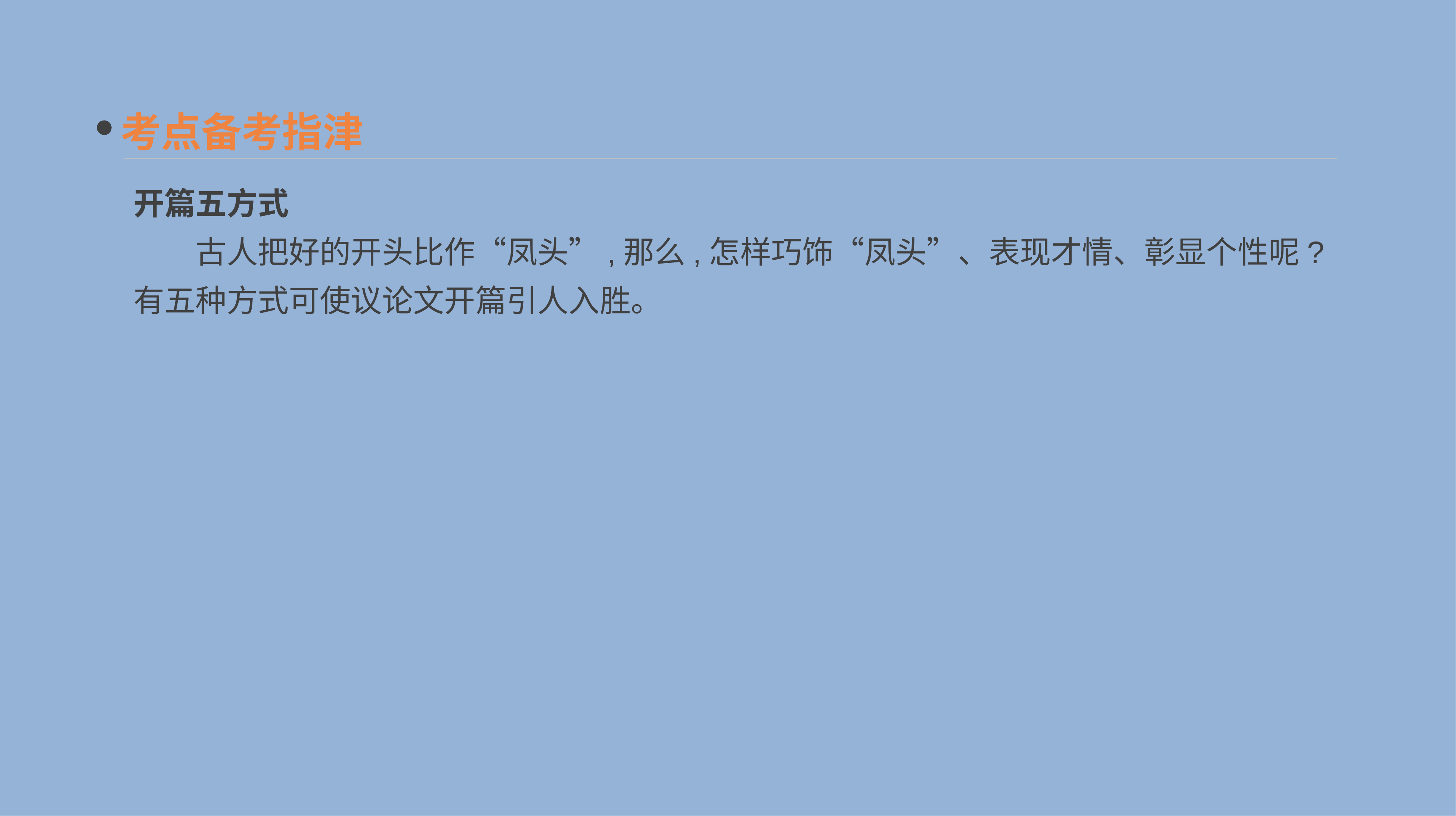

考点备考指津

开篇五方式
　　古人把好的开头比作“凤头”,那么,怎样巧饰“凤头”、表现才情、彰显个性呢?有五种方式可使议论文开篇引人入胜。